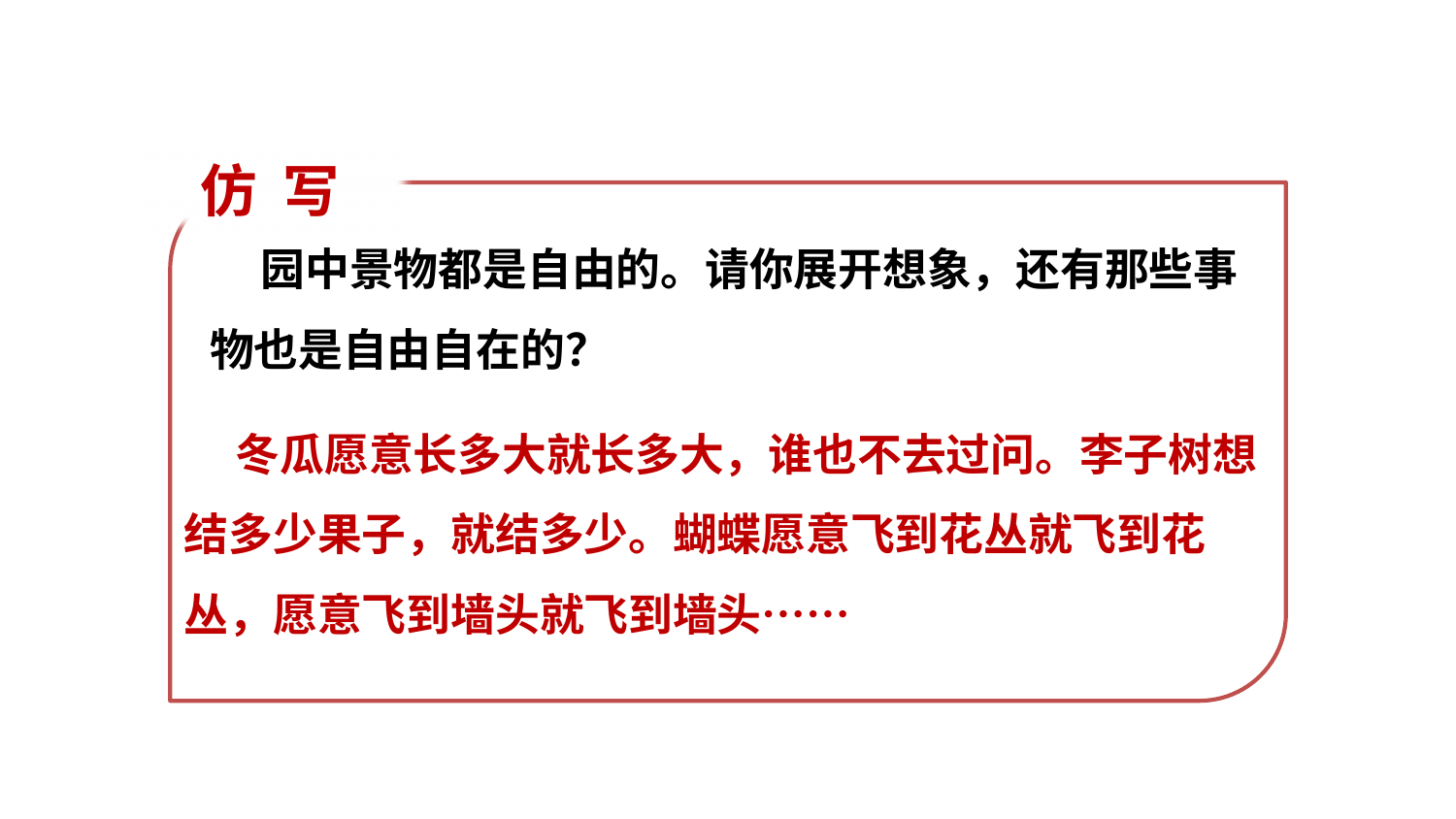

仿  写
    园中景物都是自由的。请你展开想象，还有那些事物也是自由自在的？

    冬瓜愿意长多大就长多大，谁也不去过问。李子树想结多少果子，就结多少。蝴蝶愿意飞到花丛就飞到花丛，愿意飞到墙头就飞到墙头……